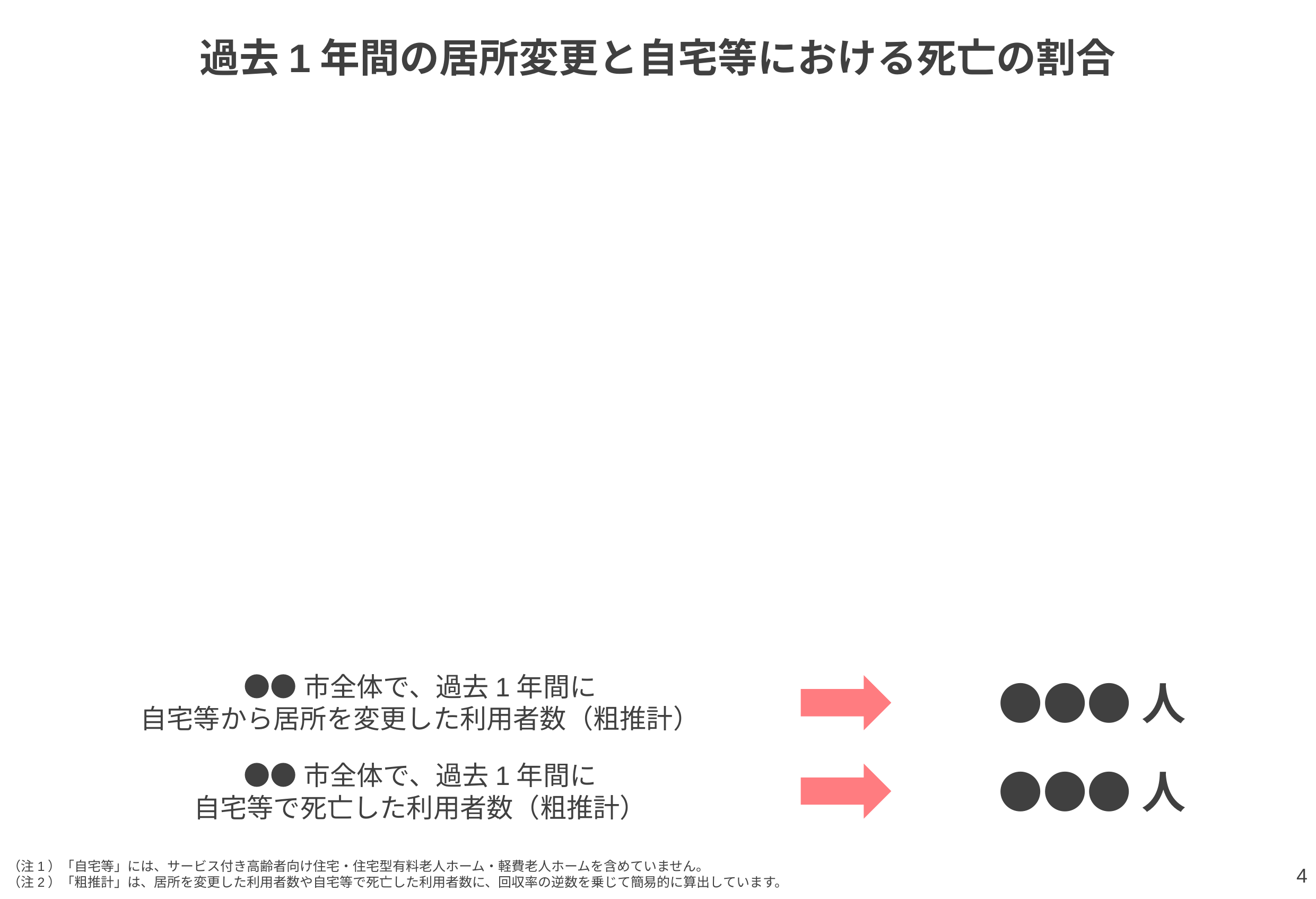

# 過去1年間の居所変更と自宅等における死亡の割合
●●市全体で、過去1年間に
自宅等から居所を変更した利用者数（粗推計）
●●●人

●●市全体で、過去1年間に
自宅等で死亡した利用者数（粗推計）
●●●人

4
（注1）「自宅等」には、サービス付き高齢者向け住宅・住宅型有料老人ホーム・軽費老人ホームを含めていません。
（注2）「粗推計」は、居所を変更した利用者数や自宅等で死亡した利用者数に、回収率の逆数を乗じて簡易的に算出しています。